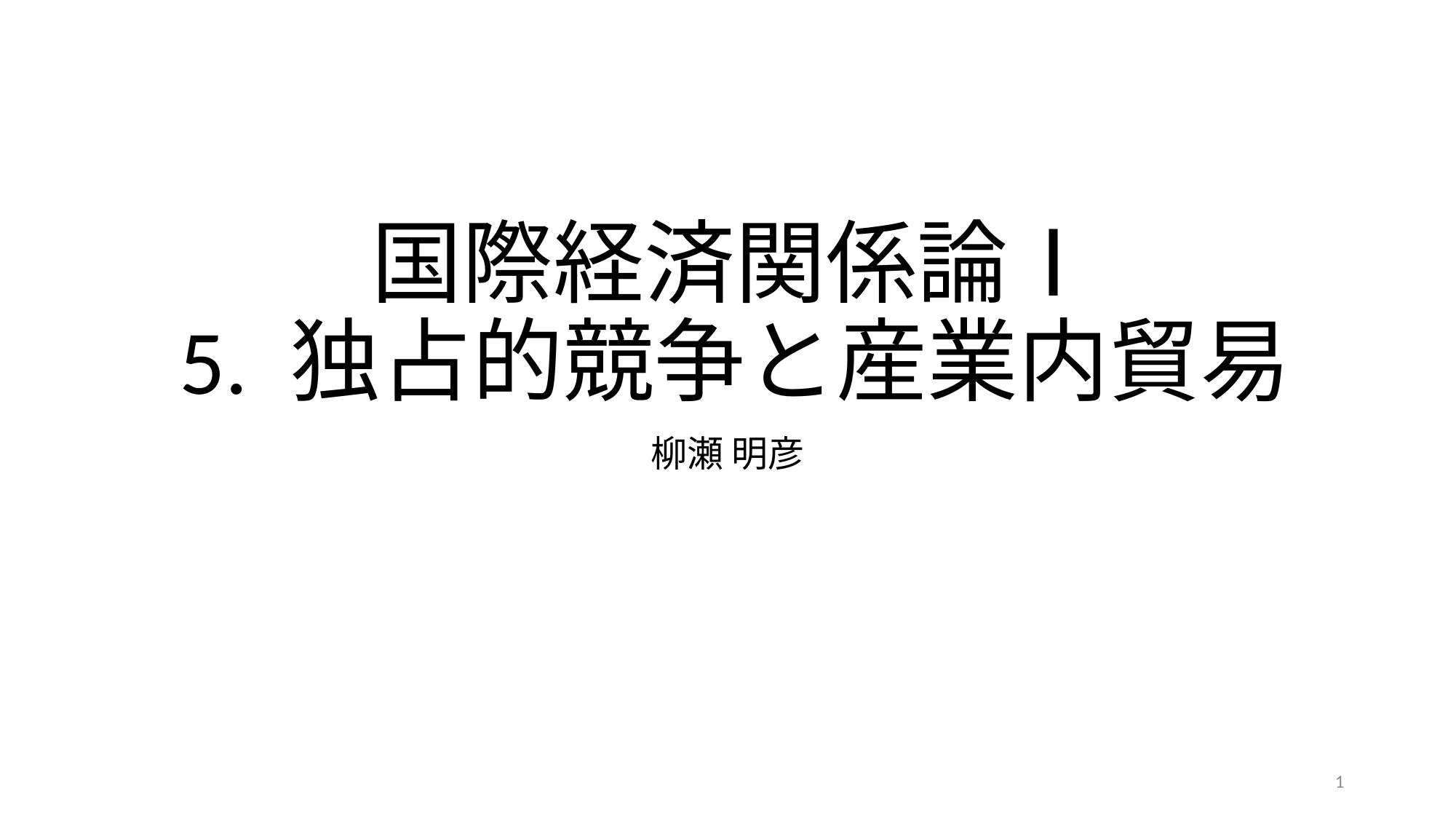

# 国際経済関係論Ⅰ 5. 独占的競争と産業内貿易
柳瀬 明彦
1